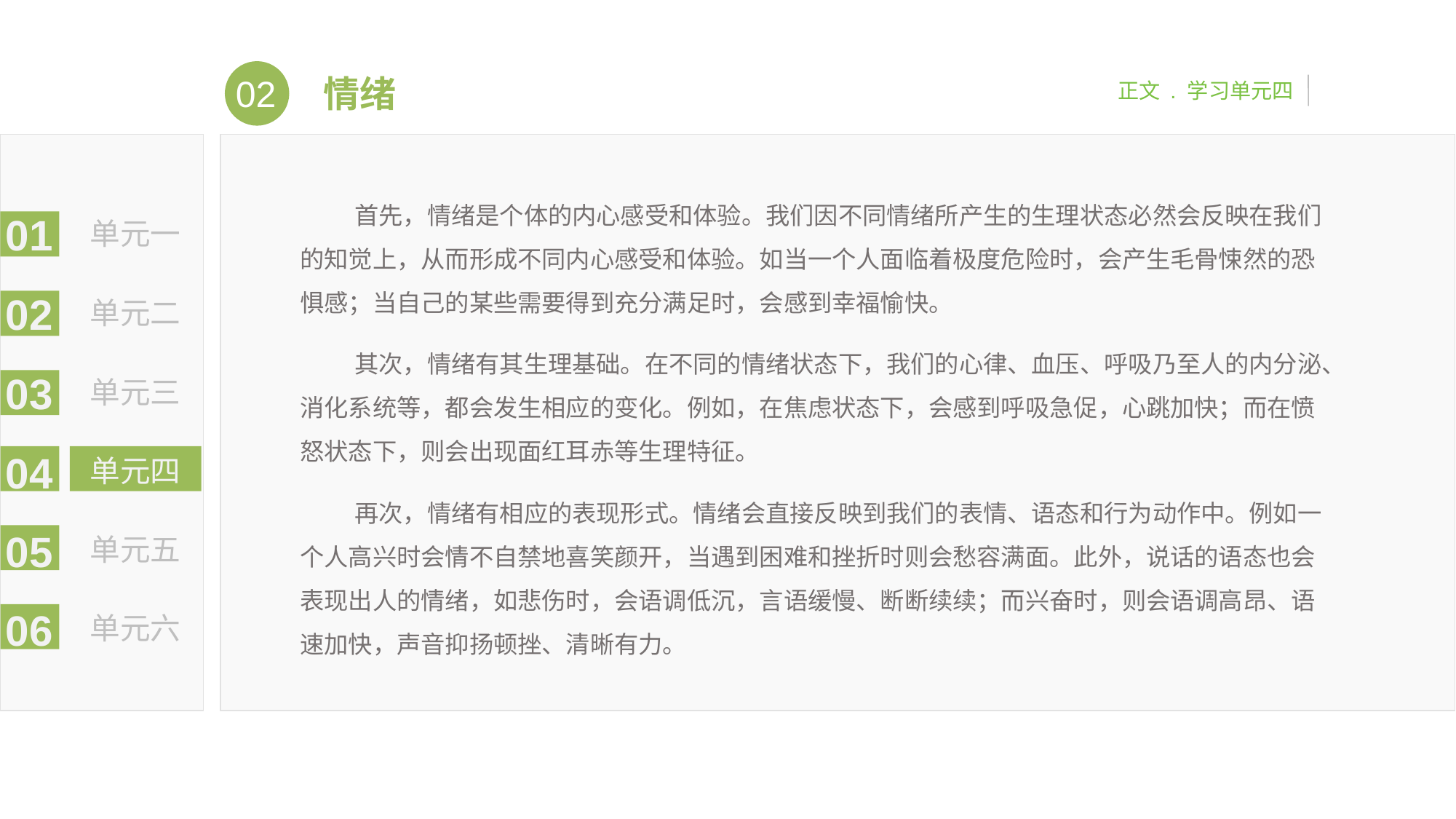

02
正文 . 学习单元四
情绪

01
单元一

02
单元二

03
单元三

04

单元四
05

单元五
06

单元六

首先，情绪是个体的内心感受和体验。我们因不同情绪所产生的生理状态必然会反映在我们的知觉上，从而形成不同内心感受和体验。如当一个人面临着极度危险时，会产生毛骨悚然的恐惧感；当自己的某些需要得到充分满足时，会感到幸福愉快。
其次，情绪有其生理基础。在不同的情绪状态下，我们的心律、血压、呼吸乃至人的内分泌、消化系统等，都会发生相应的变化。例如，在焦虑状态下，会感到呼吸急促，心跳加快；而在愤怒状态下，则会出现面红耳赤等生理特征。
再次，情绪有相应的表现形式。情绪会直接反映到我们的表情、语态和行为动作中。例如一个人高兴时会情不自禁地喜笑颜开，当遇到困难和挫折时则会愁容满面。此外，说话的语态也会表现出人的情绪，如悲伤时，会语调低沉，言语缓慢、断断续续；而兴奋时，则会语调高昂、语速加快，声音抑扬顿挫、清晰有力。